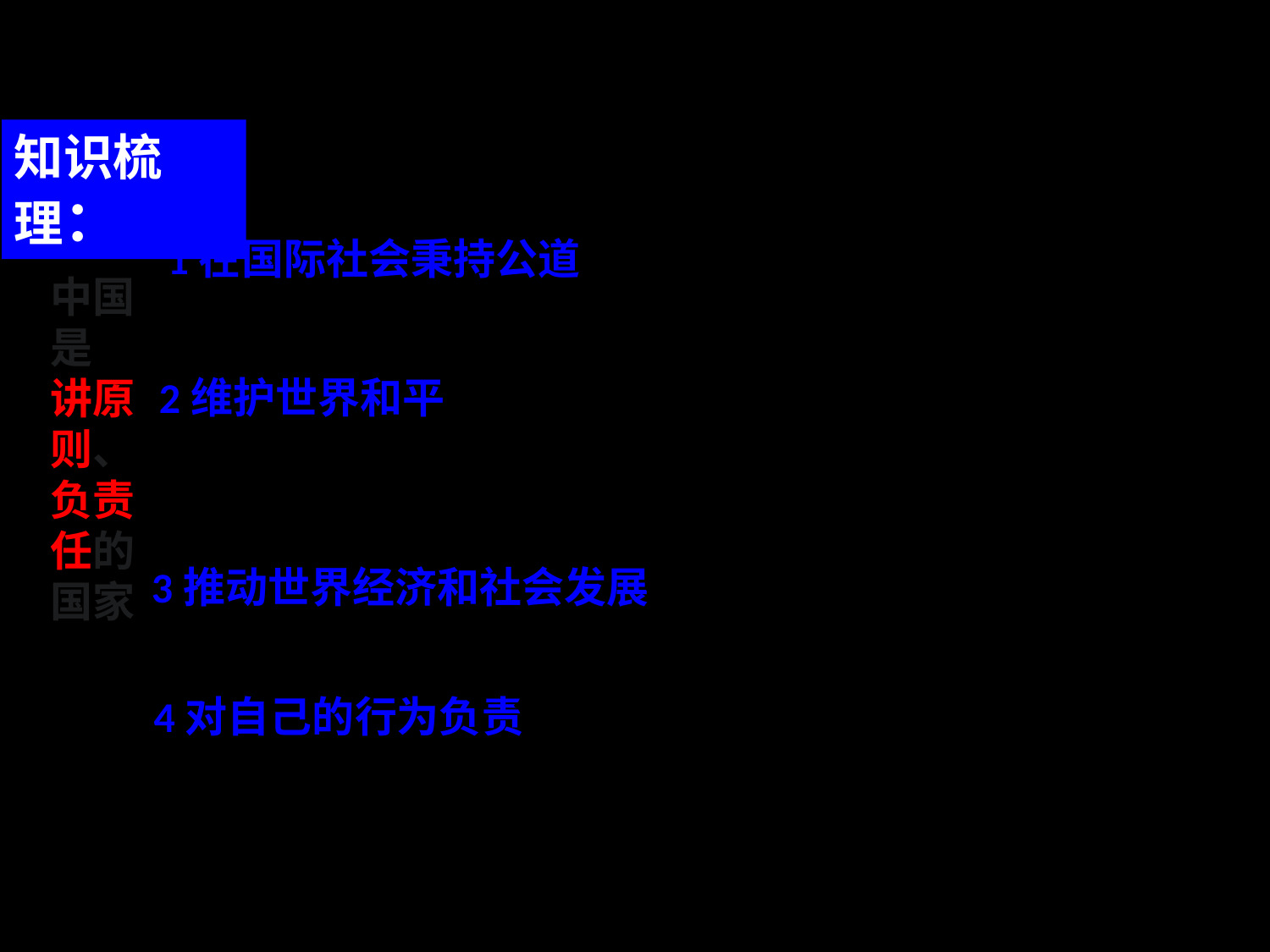

知识梳理：

1在国际社会秉持公道

是联合国安理会的常任理事国

中国是
讲原则、负责任的国家
反对各种形式的霸权主义、强权政治

2维护世界和平
加大参与国际反恐合作的力度
支持联合国的维和行动
中国是世界经济增长的重要贡献者

推动世界经济全球化
3推动世界经济和社会发展
为稳定世界经济作出必要牺牲
力所能及地援助发展中国家
不搞军备竞赛

4对自己的行为负责
共同呵护地球家园
促进人权事业的发展